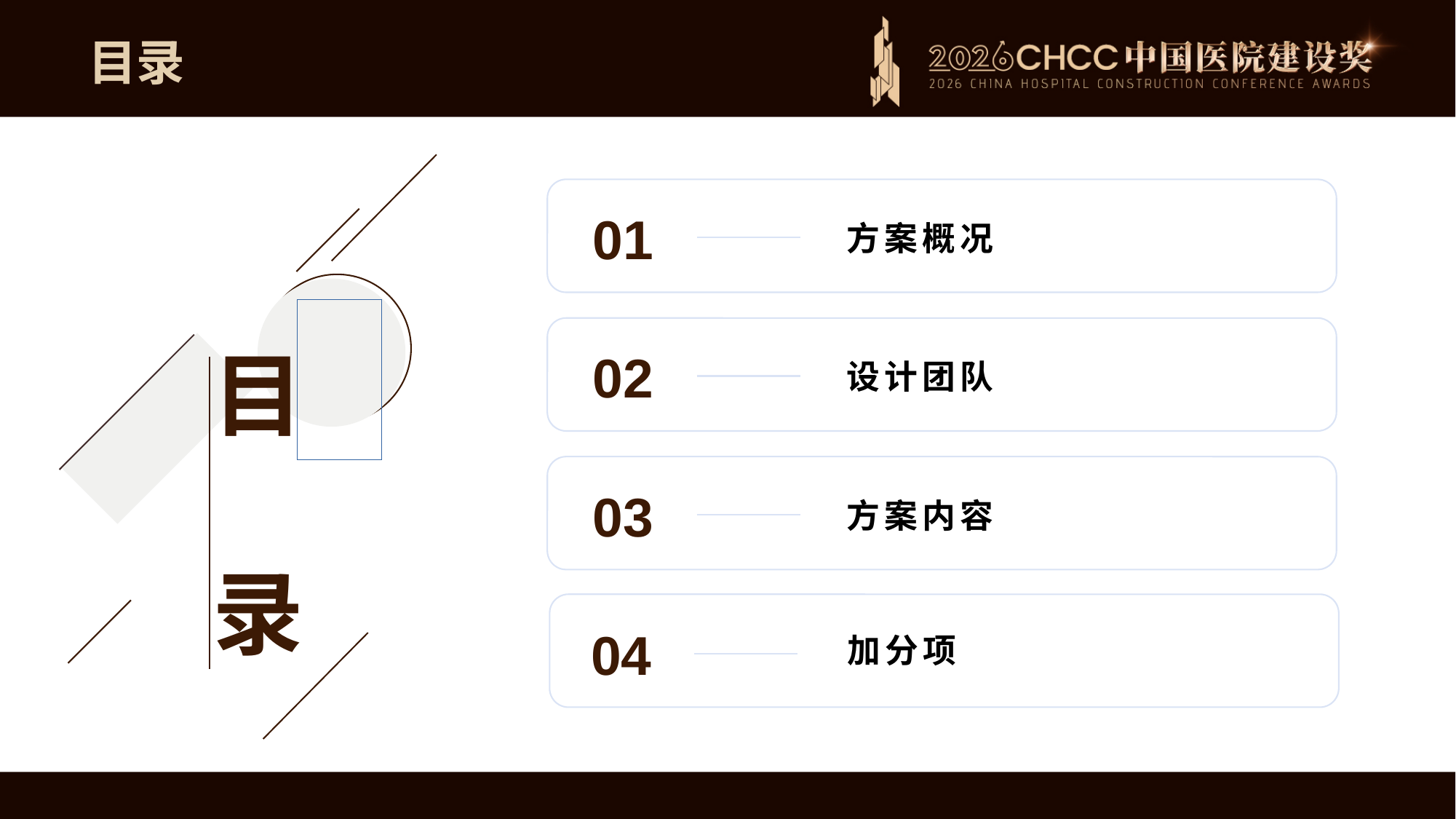

目录

目

录

01
方案概况

02
设计团队

03
方案内容

04
加分项